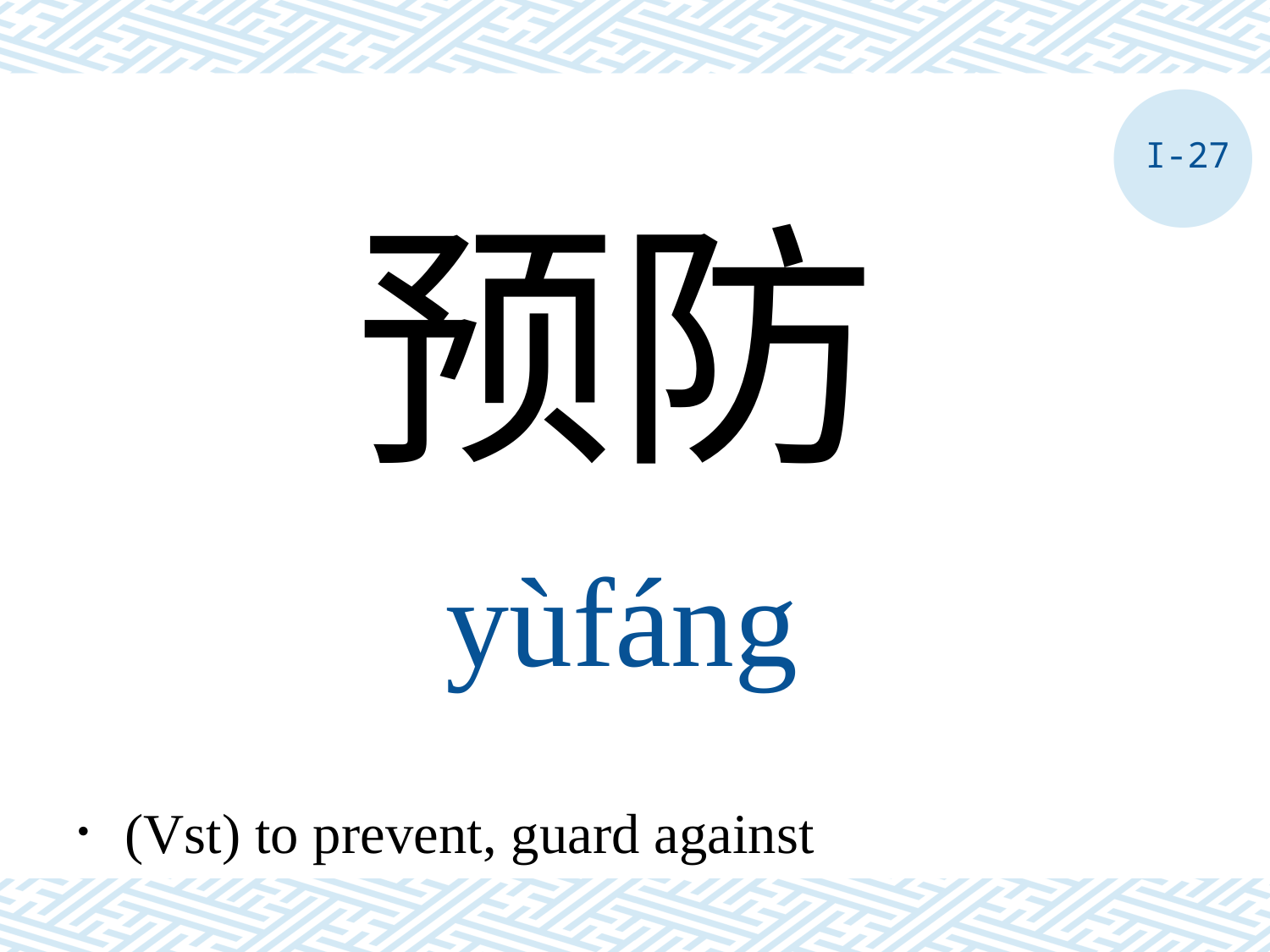

I-27

预防
yùfáng
．(Vst) to prevent, guard against